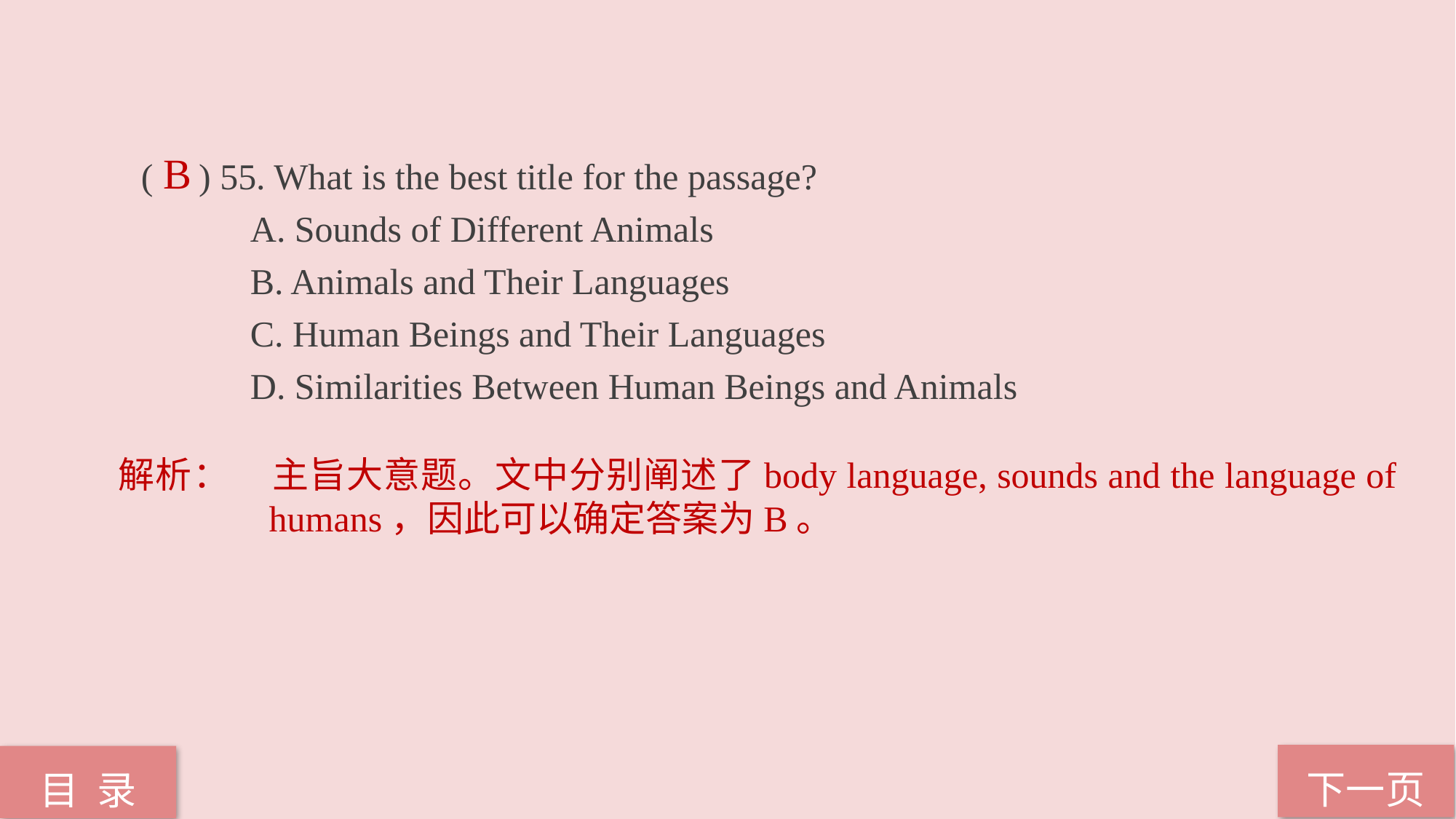

(     ) 55. What is the best title for the passage?
	A. Sounds of Different Animals
	B. Animals and Their Languages
	C. Human Beings and Their Languages
	D. Similarities Between Human Beings and Animals
B
解析：	主旨大意题。文中分别阐述了body language, sounds and the language of humans，因此可以确定答案为B。